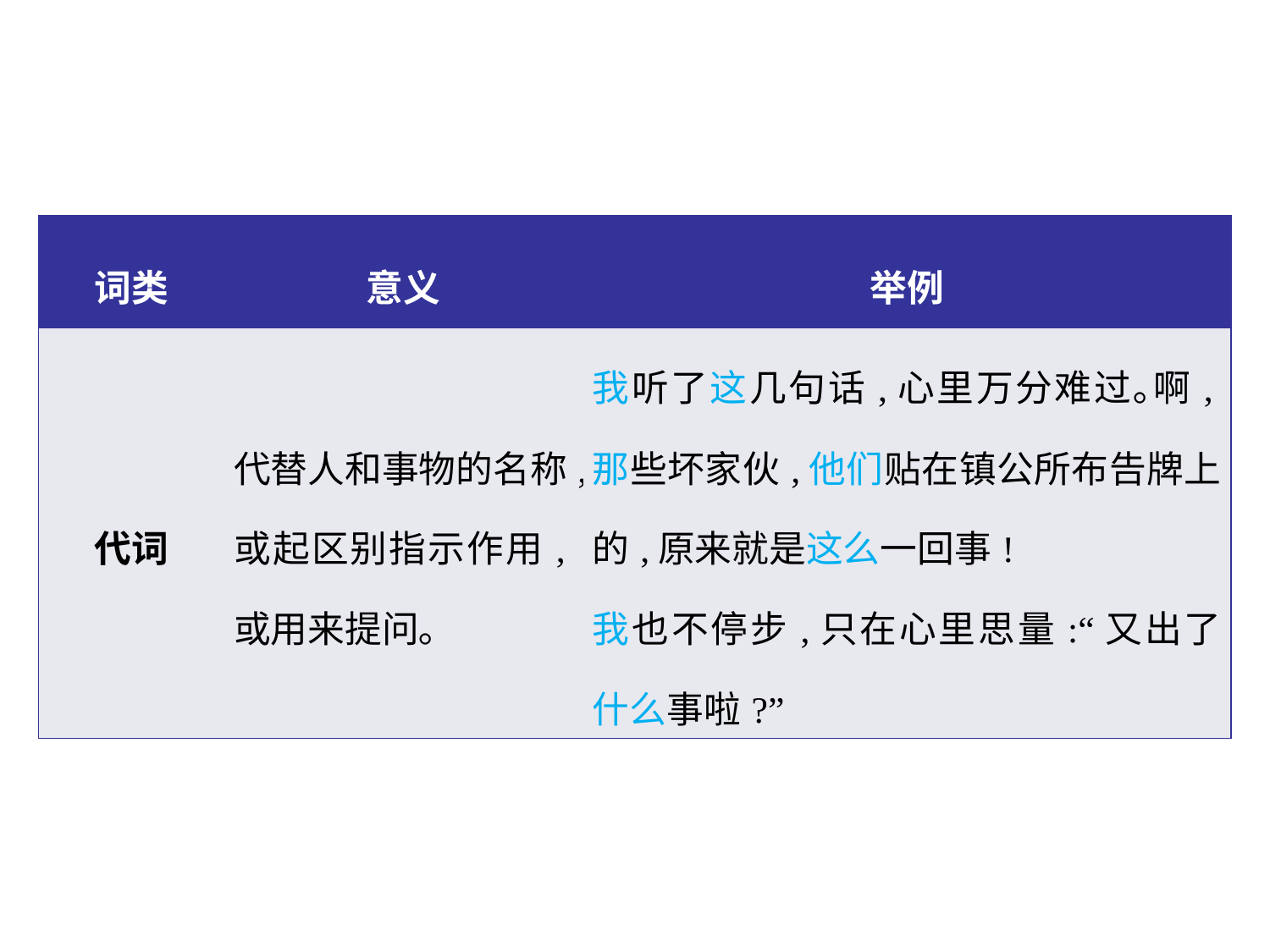

| 词类 | 意义 | 举例 |
| --- | --- | --- |
| 代词 | 代替人和事物的名称,或起区别指示作用,或用来提问｡ | 我听了这几句话,心里万分难过｡啊,那些坏家伙,他们贴在镇公所布告牌上的,原来就是这么一回事! 我也不停步,只在心里思量:“又出了什么事啦?” |